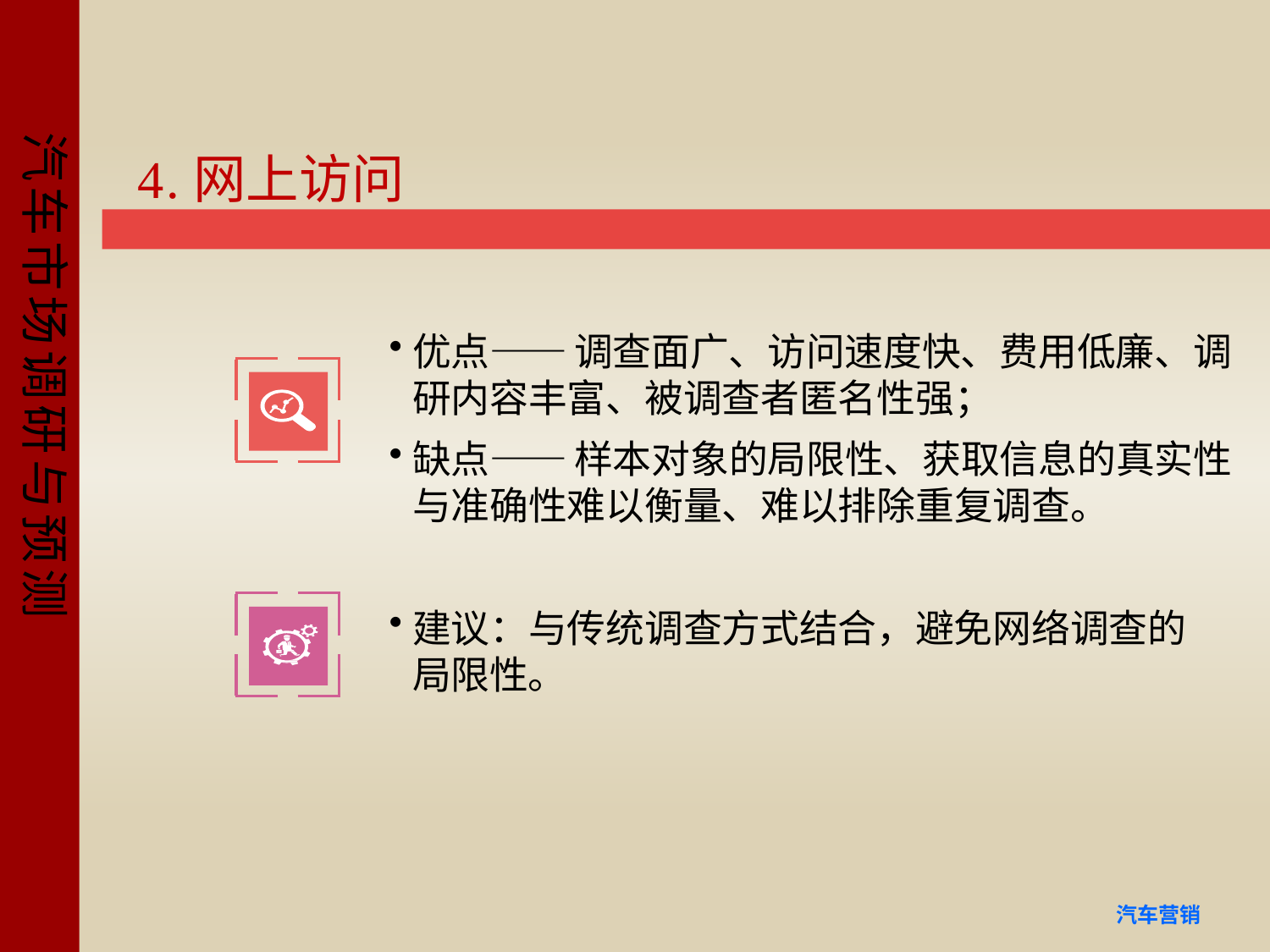

# 4.网上访问

优点——调查面广、访问速度快、费用低廉、调研内容丰富、被调查者匿名性强；
缺点——样本对象的局限性、获取信息的真实性与准确性难以衡量、难以排除重复调查。

建议：与传统调查方式结合，避免网络调查的局限性。